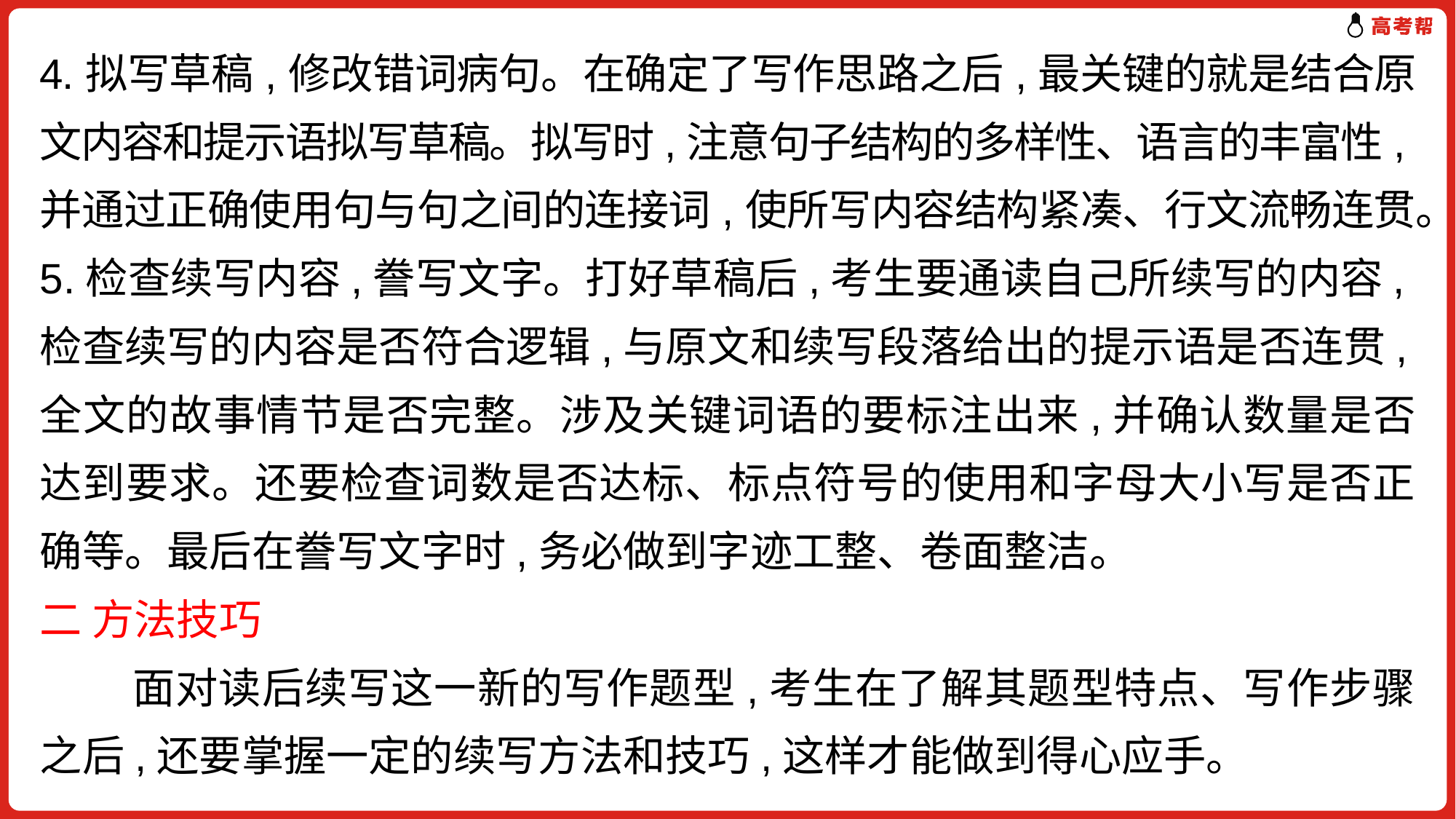

4.拟写草稿,修改错词病句。在确定了写作思路之后,最关键的就是结合原文内容和提示语拟写草稿。拟写时,注意句子结构的多样性、语言的丰富性,并通过正确使用句与句之间的连接词,使所写内容结构紧凑、行文流畅连贯。
5.检查续写内容,誊写文字。打好草稿后,考生要通读自己所续写的内容,检查续写的内容是否符合逻辑,与原文和续写段落给出的提示语是否连贯,全文的故事情节是否完整。涉及关键词语的要标注出来,并确认数量是否达到要求。还要检查词数是否达标、标点符号的使用和字母大小写是否正确等。最后在誊写文字时,务必做到字迹工整、卷面整洁。
二 方法技巧
        面对读后续写这一新的写作题型,考生在了解其题型特点、写作步骤之后,还要掌握一定的续写方法和技巧,这样才能做到得心应手。